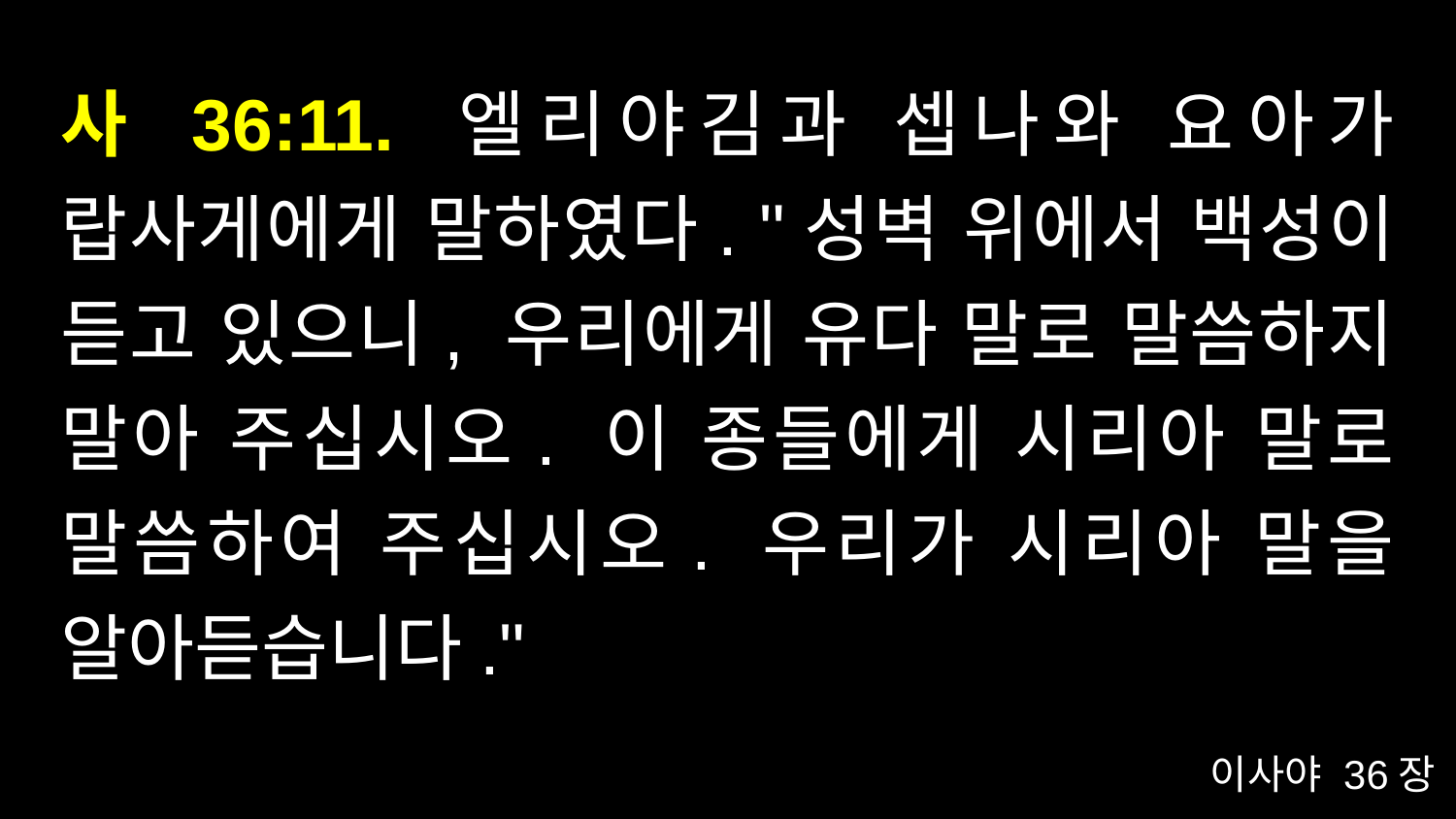

# 사 36:11. 엘리야김과 셉나와 요아가 랍사게에게 말하였다. "성벽 위에서 백성이 듣고 있으니, 우리에게 유다 말로 말씀하지 말아 주십시오. 이 종들에게 시리아 말로 말씀하여 주십시오. 우리가 시리아 말을 알아듣습니다."
이사야 36장